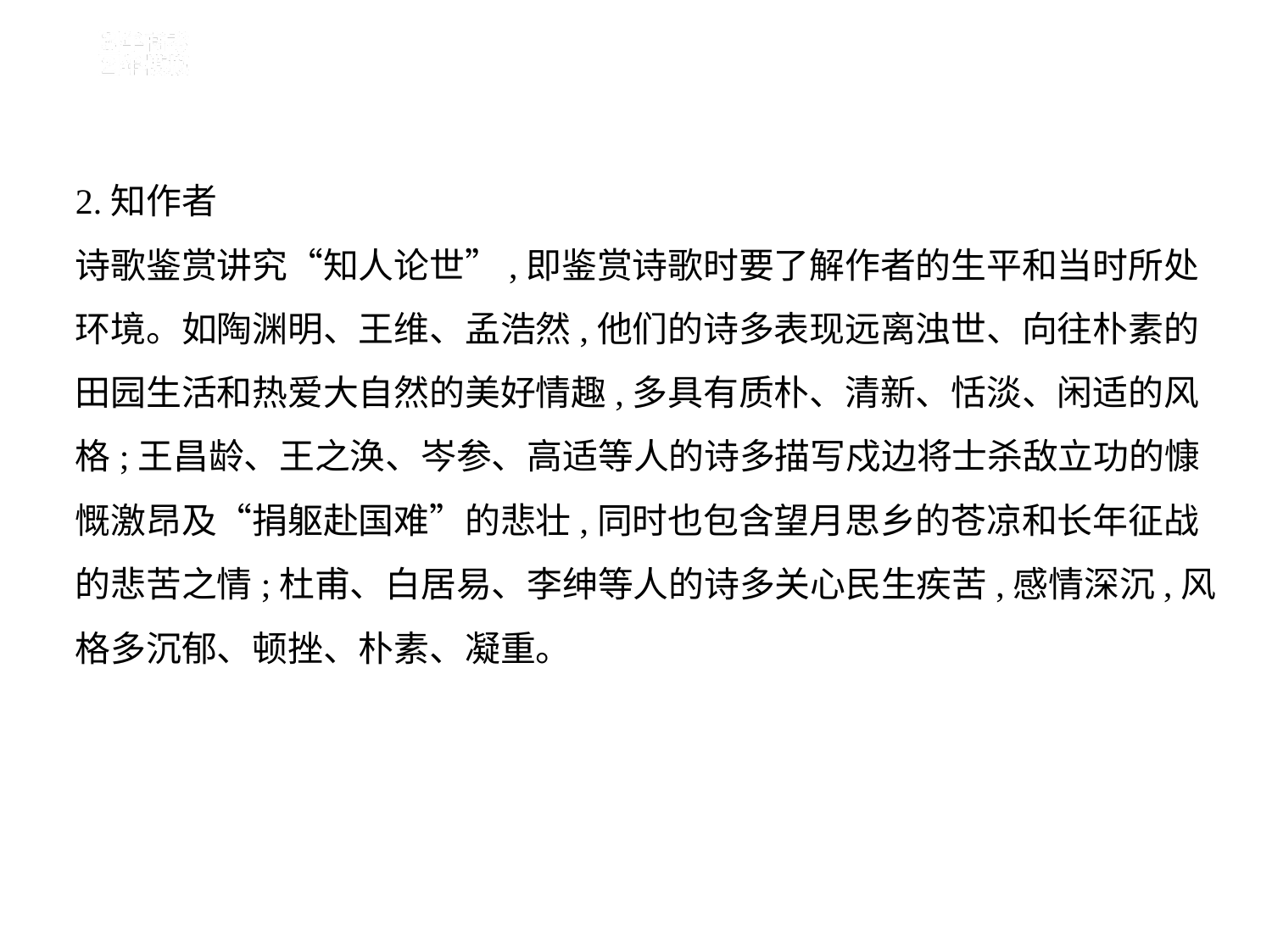

2.知作者
诗歌鉴赏讲究“知人论世”,即鉴赏诗歌时要了解作者的生平和当时所处
环境。如陶渊明、王维、孟浩然,他们的诗多表现远离浊世、向往朴素的
田园生活和热爱大自然的美好情趣,多具有质朴、清新、恬淡、闲适的风
格;王昌龄、王之涣、岑参、高适等人的诗多描写戍边将士杀敌立功的慷
慨激昂及“捐躯赴国难”的悲壮,同时也包含望月思乡的苍凉和长年征战
的悲苦之情;杜甫、白居易、李绅等人的诗多关心民生疾苦,感情深沉,风
格多沉郁、顿挫、朴素、凝重。